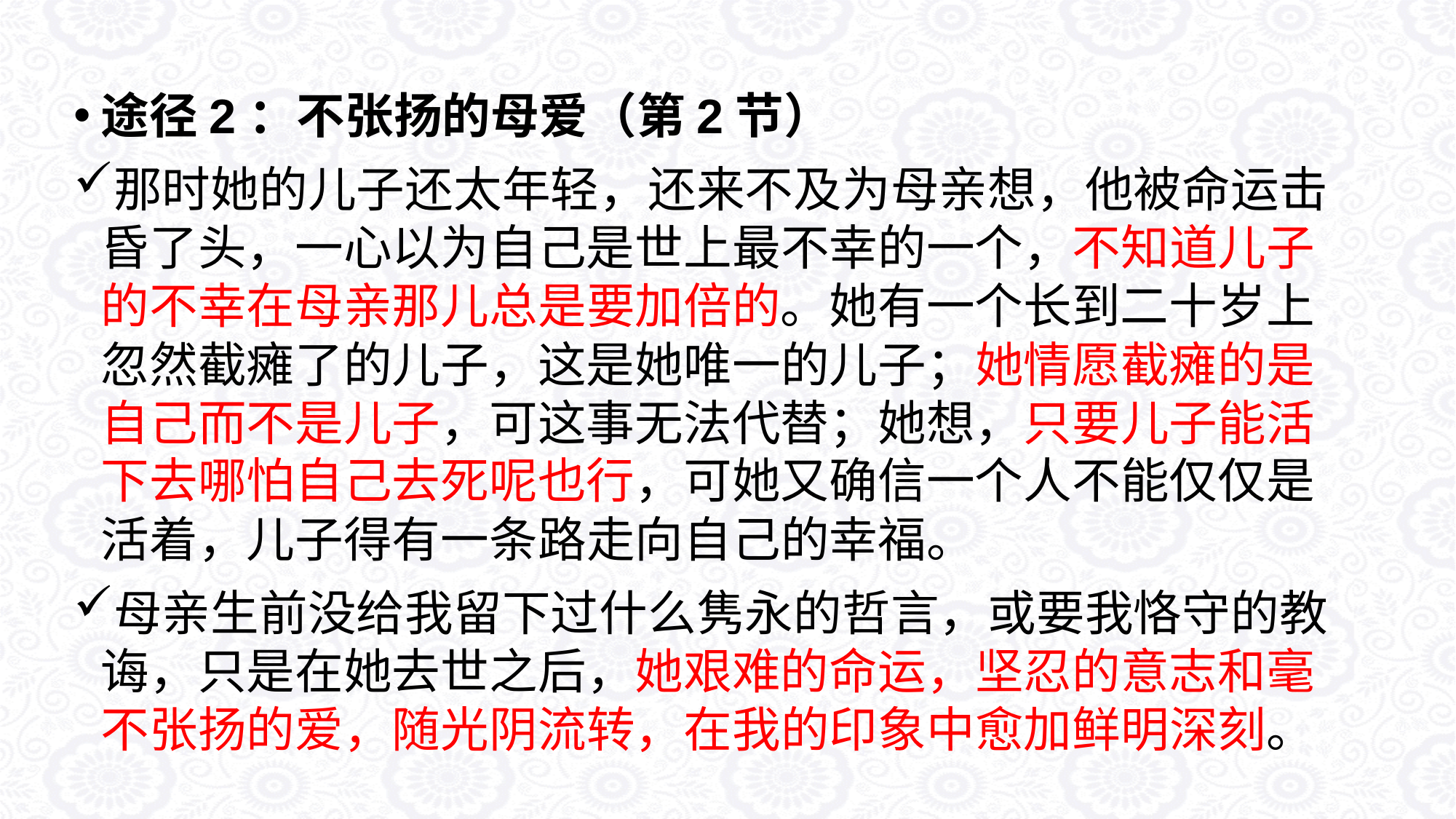

途径2：不张扬的母爱（第2节）
那时她的儿子还太年轻，还来不及为母亲想，他被命运击昏了头，一心以为自己是世上最不幸的一个，不知道儿子的不幸在母亲那儿总是要加倍的。她有一个长到二十岁上忽然截瘫了的儿子，这是她唯一的儿子；她情愿截瘫的是自己而不是儿子，可这事无法代替；她想，只要儿子能活下去哪怕自己去死呢也行，可她又确信一个人不能仅仅是活着，儿子得有一条路走向自己的幸福。
母亲生前没给我留下过什么隽永的哲言，或要我恪守的教诲，只是在她去世之后，她艰难的命运，坚忍的意志和毫不张扬的爱，随光阴流转，在我的印象中愈加鲜明深刻。